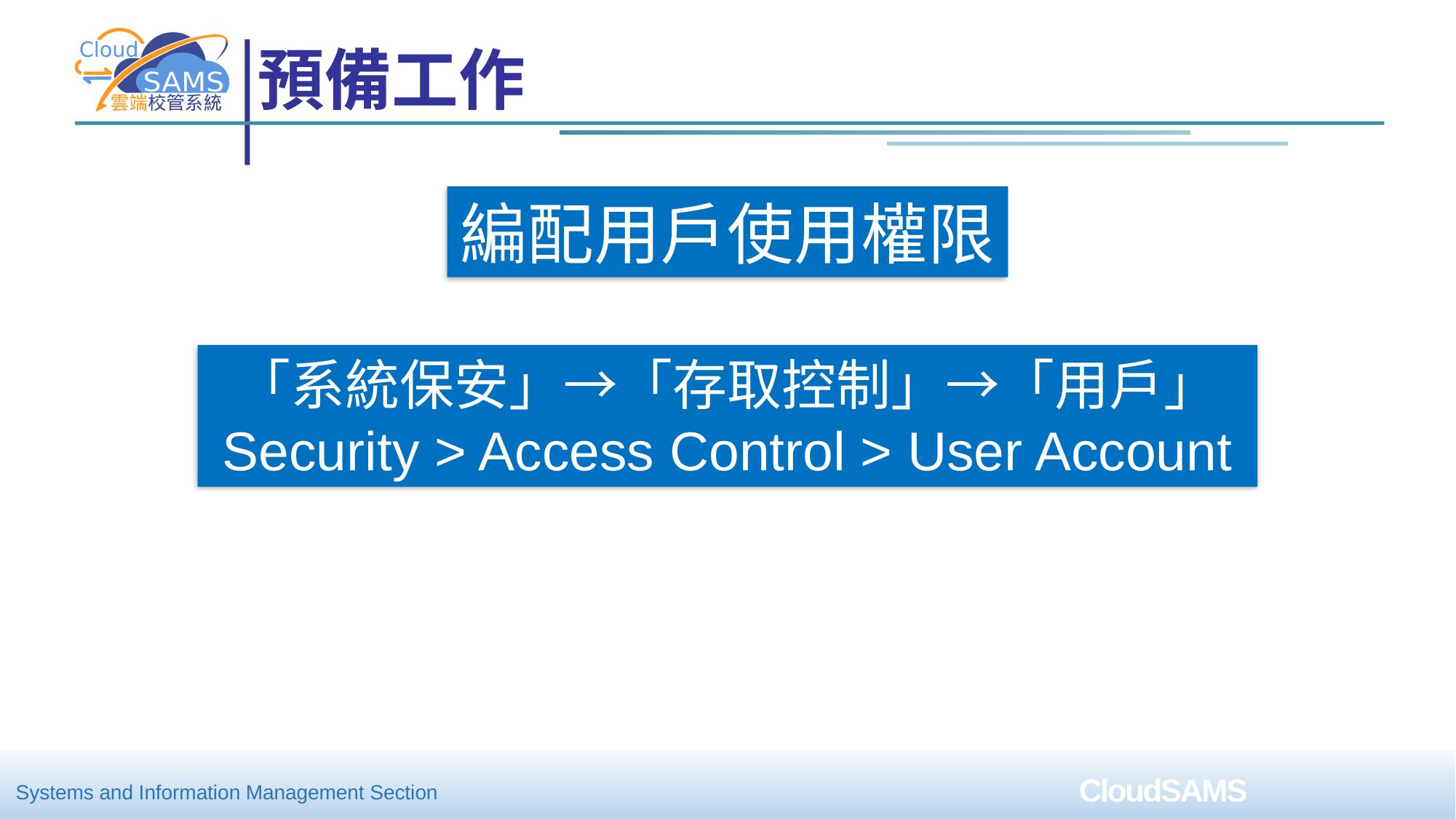

# 預備工作
編配用戶使用權限
「系統保安」→「存取控制」→「用戶」
Security > Access Control > User Account